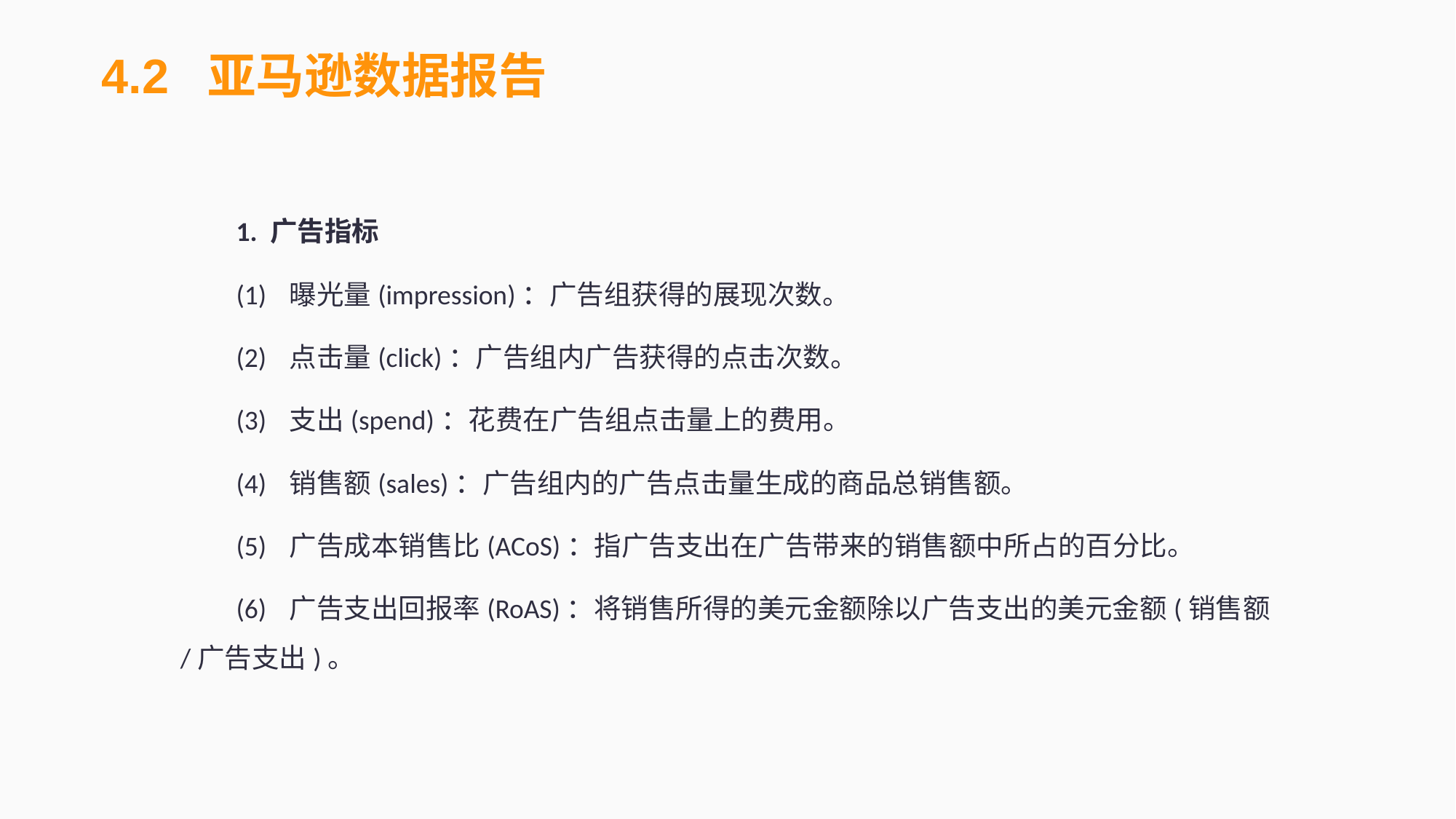

4.2  亚马逊数据报告
1. 广告指标
(1)	曝光量(impression)：广告组获得的展现次数。
(2)	点击量(click)：广告组内广告获得的点击次数。
(3)	支出(spend)：花费在广告组点击量上的费用。
(4)	销售额(sales)：广告组内的广告点击量生成的商品总销售额。
(5)	广告成本销售比(ACoS)：指广告支出在广告带来的销售额中所占的百分比。
(6)	广告支出回报率(RoAS)：将销售所得的美元金额除以广告支出的美元金额(销售额/广告支出)。